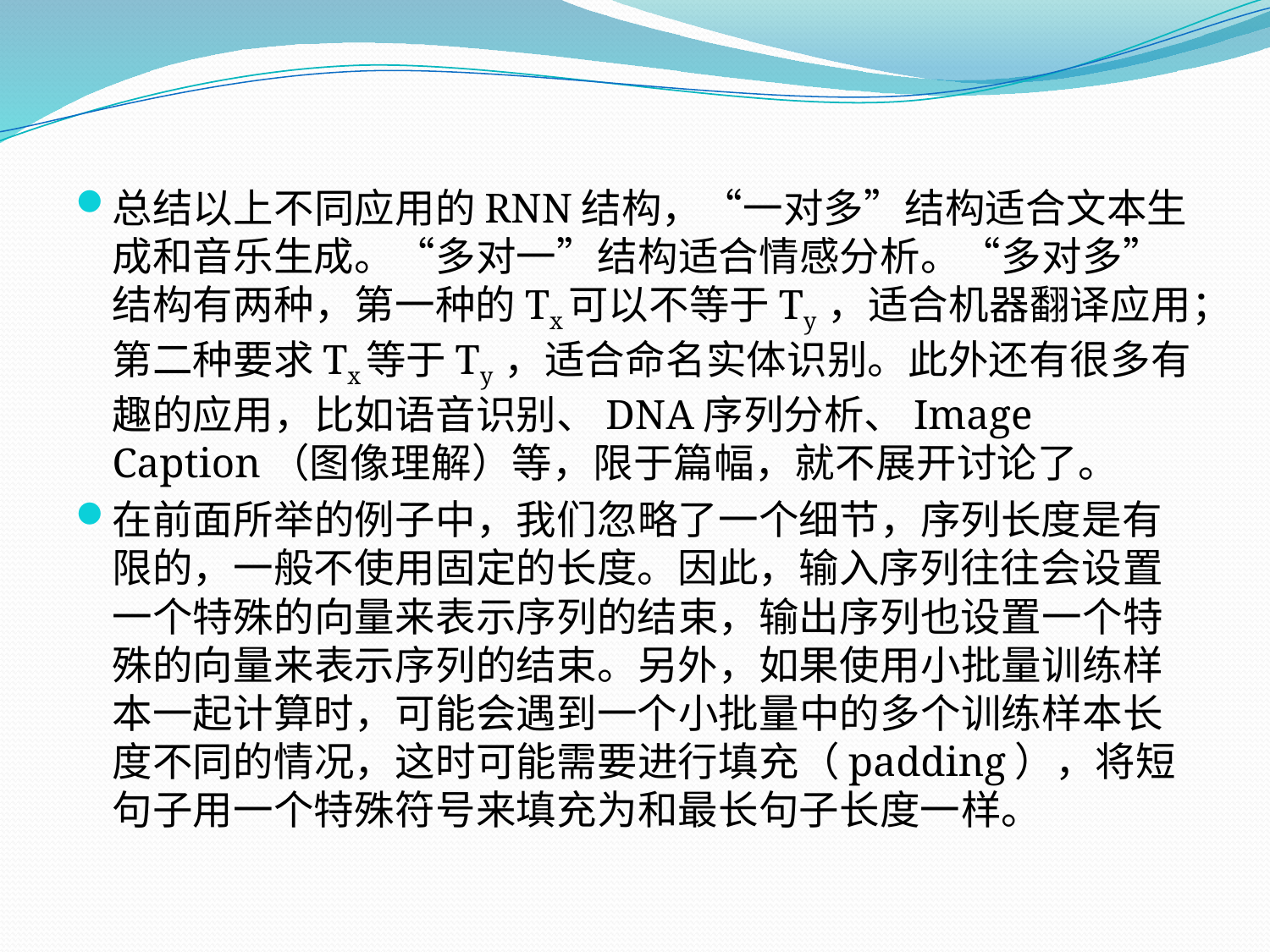

总结以上不同应用的RNN结构，“一对多”结构适合文本生成和音乐生成。“多对一”结构适合情感分析。“多对多”结构有两种，第一种的Tx可以不等于Ty ，适合机器翻译应用；第二种要求Tx等于Ty ，适合命名实体识别。此外还有很多有趣的应用，比如语音识别、DNA序列分析、Image Caption（图像理解）等，限于篇幅，就不展开讨论了。
在前面所举的例子中，我们忽略了一个细节，序列长度是有限的，一般不使用固定的长度。因此，输入序列往往会设置一个特殊的向量来表示序列的结束，输出序列也设置一个特殊的向量来表示序列的结束。另外，如果使用小批量训练样本一起计算时，可能会遇到一个小批量中的多个训练样本长度不同的情况，这时可能需要进行填充（padding），将短句子用一个特殊符号来填充为和最长句子长度一样。